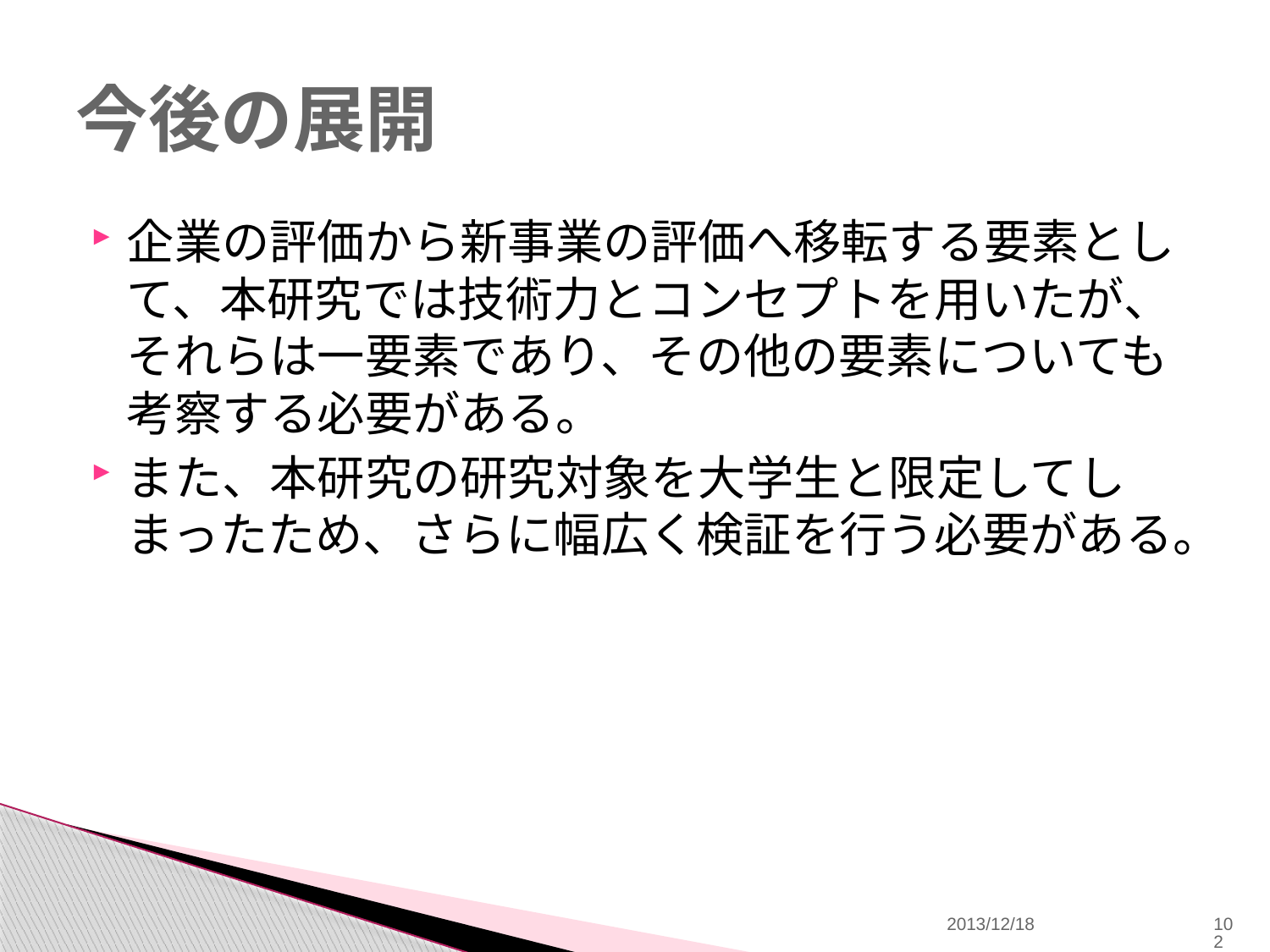

# 今後の展開
企業の評価から新事業の評価へ移転する要素として、本研究では技術力とコンセプトを用いたが、それらは一要素であり、その他の要素についても考察する必要がある。
また、本研究の研究対象を大学生と限定してしまったため、さらに幅広く検証を行う必要がある。
2013/12/18
102